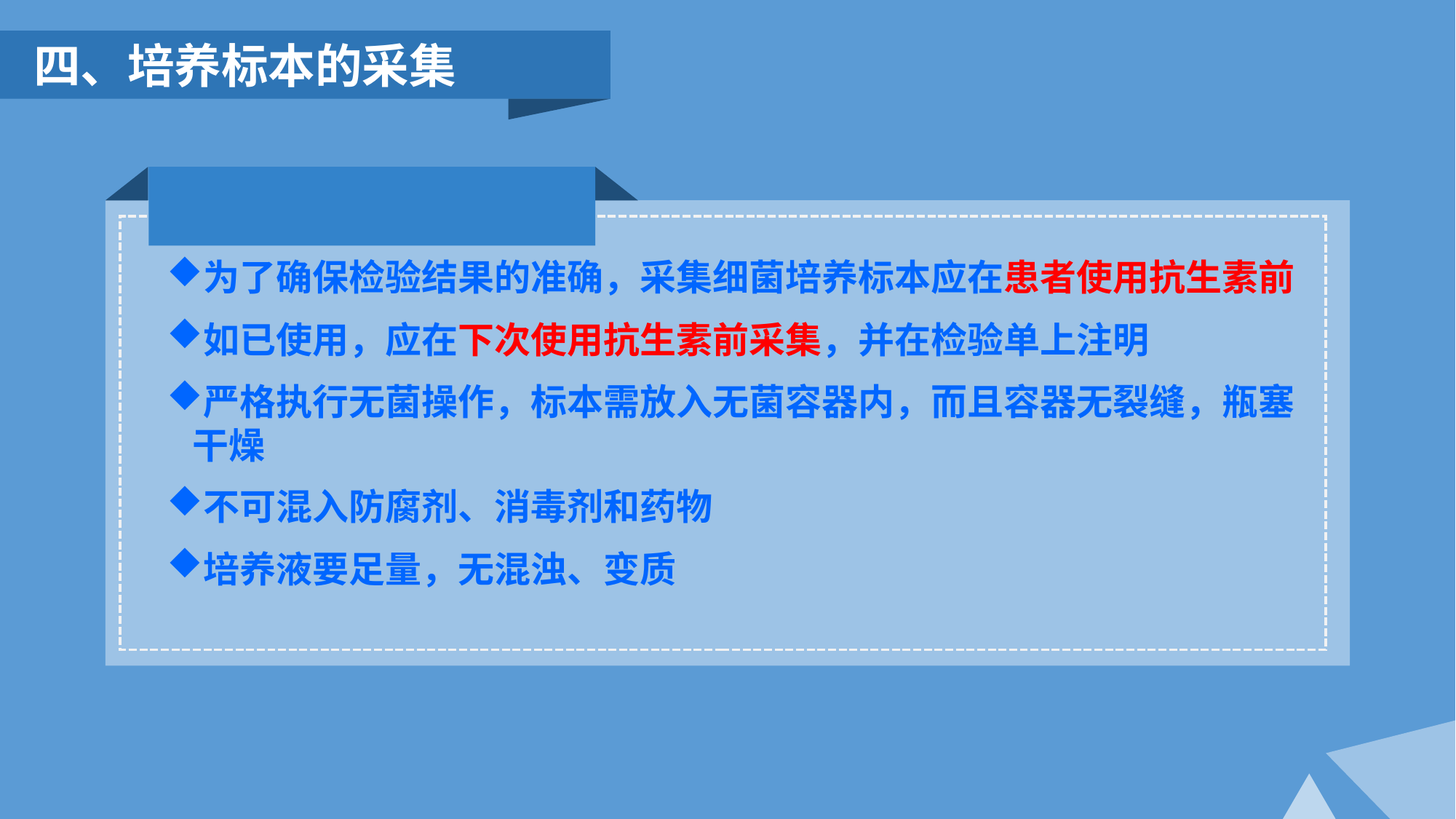

四、培养标本的采集

为了确保检验结果的准确，采集细菌培养标本应在患者使用抗生素前
如已使用，应在下次使用抗生素前采集，并在检验单上注明
严格执行无菌操作，标本需放入无菌容器内，而且容器无裂缝，瓶塞干燥
不可混入防腐剂、消毒剂和药物
培养液要足量，无混浊、变质